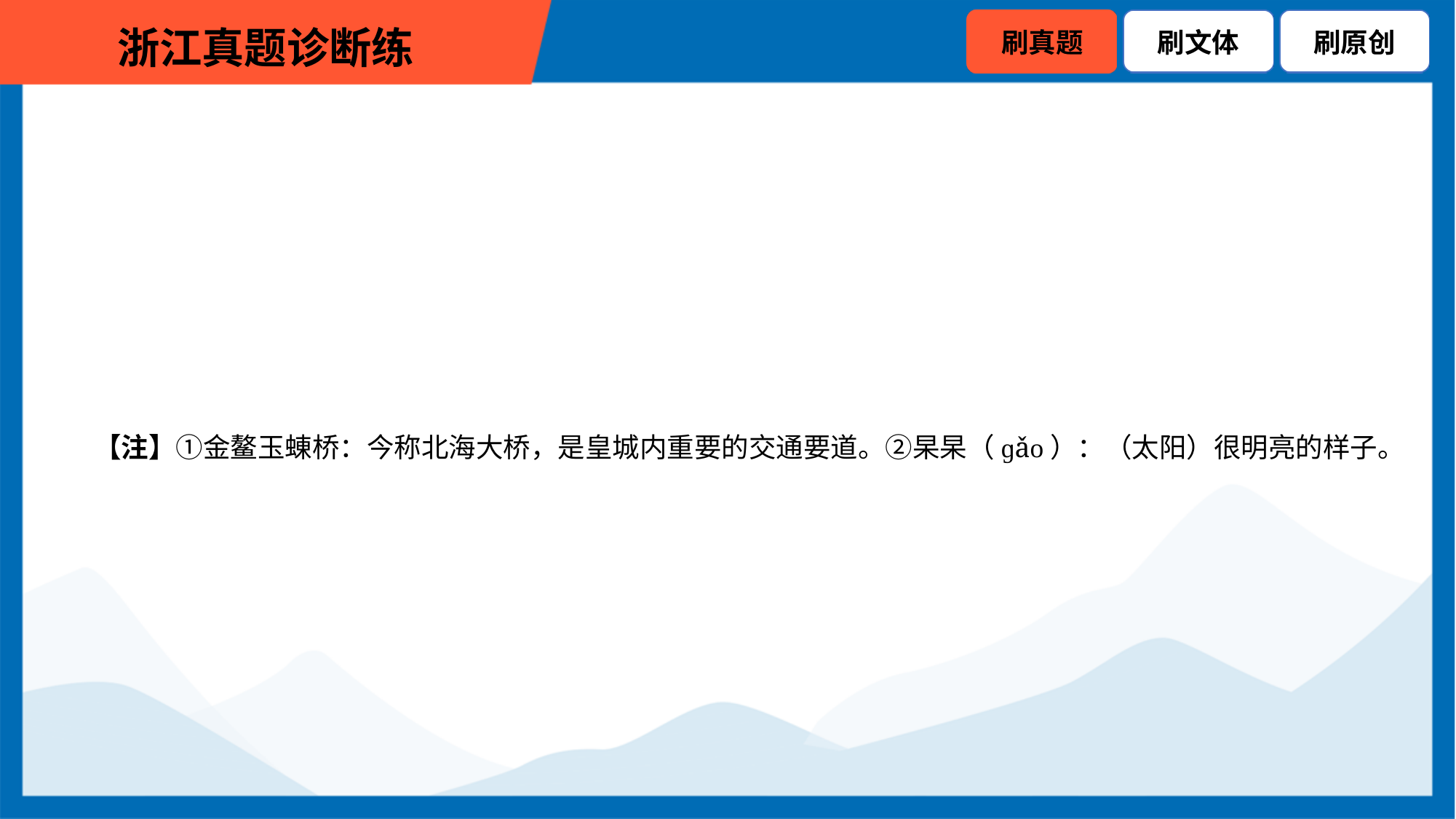

【注】①金鳌玉蝀桥：今称北海大桥，是皇城内重要的交通要道。②杲杲（ɡǎo）：（太阳）很明亮的样子。